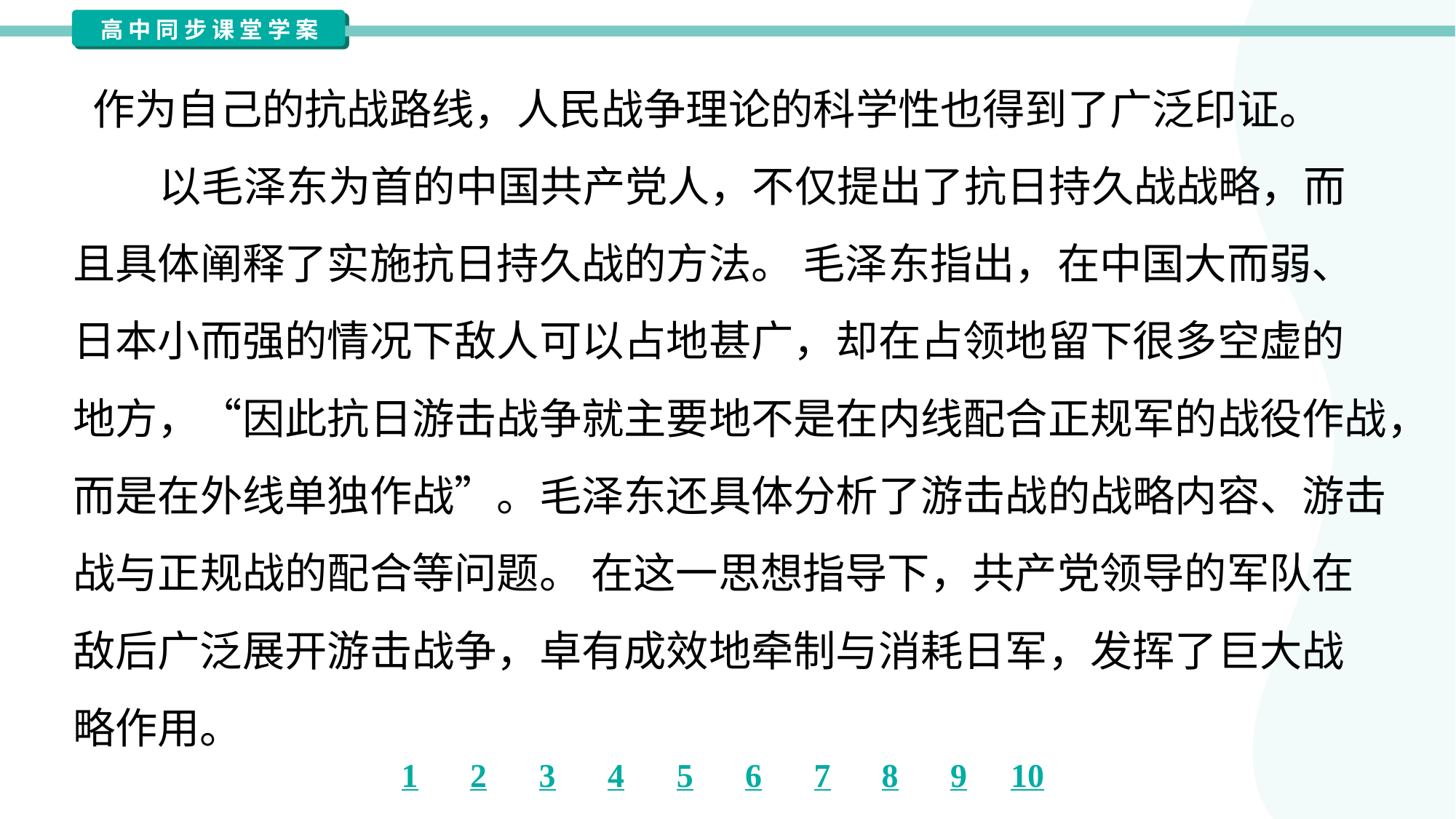

作为自己的抗战路线，人民战争理论的科学性也得到了广泛印证。
        以毛泽东为首的中国共产党人，不仅提出了抗日持久战战略，而
且具体阐释了实施抗日持久战的方法。 毛泽东指出，在中国大而弱、
日本小而强的情况下敌人可以占地甚广，却在占领地留下很多空虚的
地方，“因此抗日游击战争就主要地不是在内线配合正规军的战役作战，
而是在外线单独作战”。毛泽东还具体分析了游击战的战略内容、游击
战与正规战的配合等问题。 在这一思想指导下，共产党领导的军队在
敌后广泛展开游击战争，卓有成效地牵制与消耗日军，发挥了巨大战
略作用。